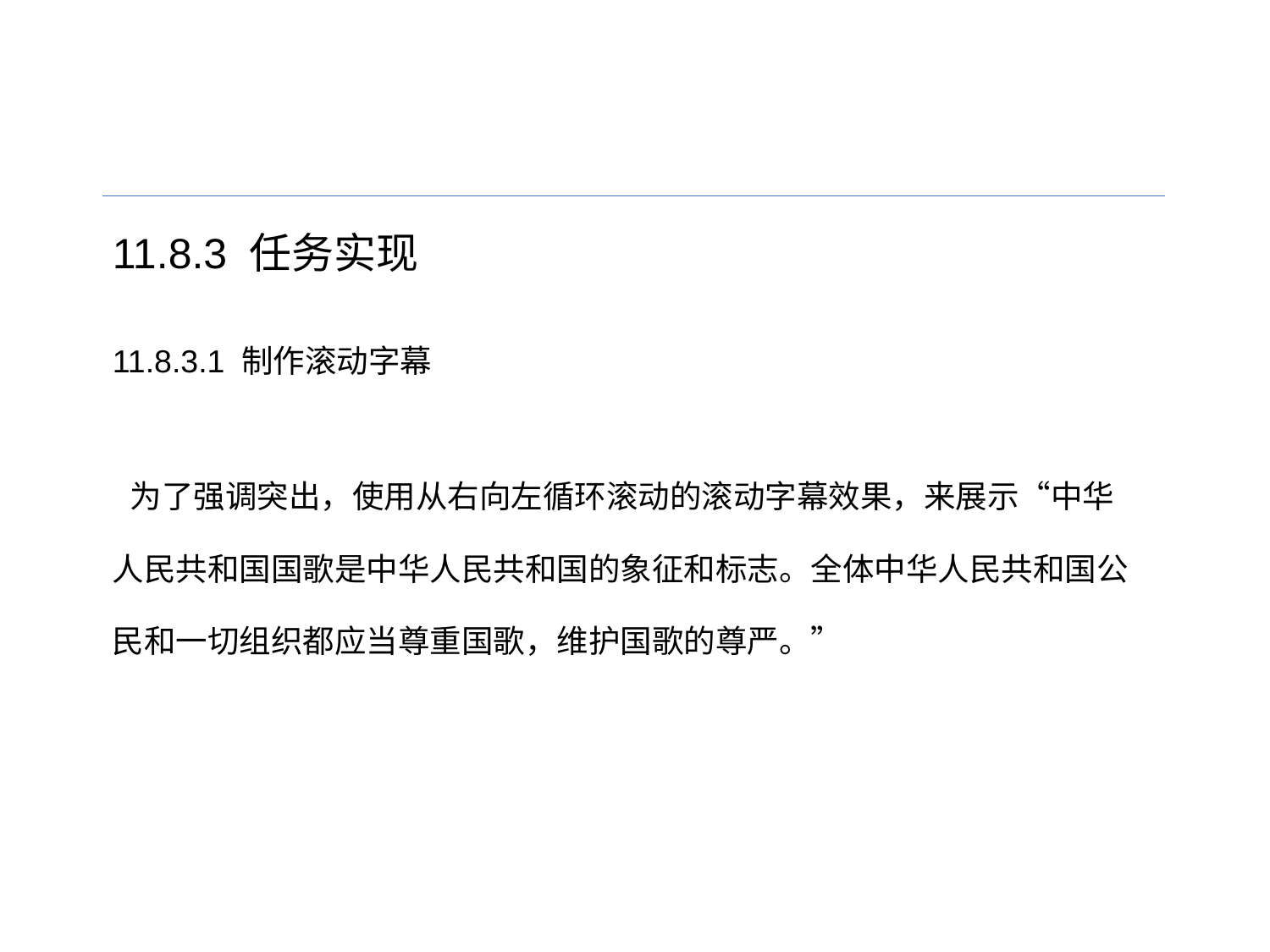

11.8.3 任务实现
11.8.3.1 制作滚动字幕
为了强调突出，使用从右向左循环滚动的滚动字幕效果，来展示“中华人民共和国国歌是中华人民共和国的象征和标志。全体中华人民共和国公民和一切组织都应当尊重国歌，维护国歌的尊严。”